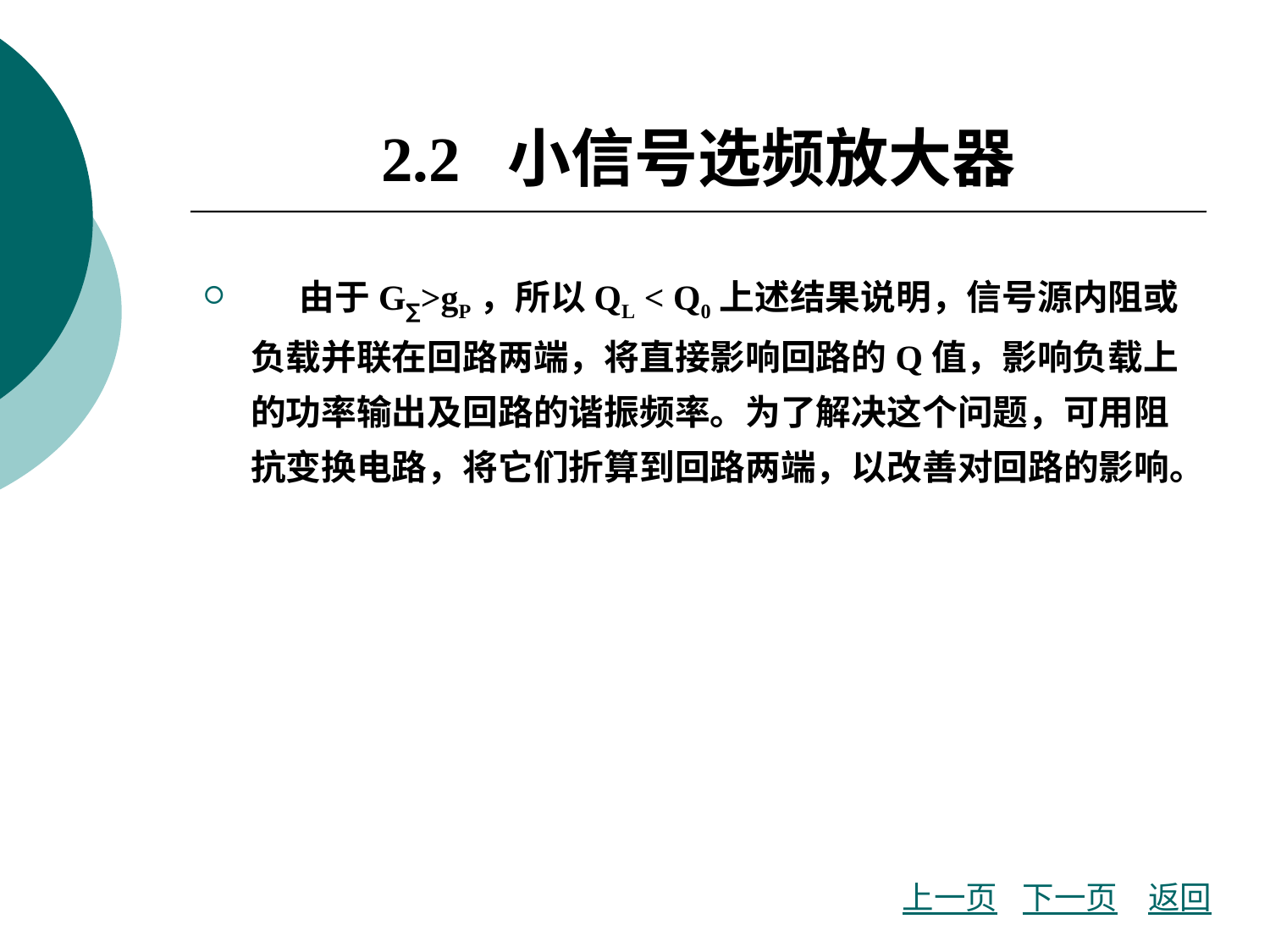

# 2.2  小信号选频放大器
     由于G∑>gP，所以QL < Q0上述结果说明，信号源内阻或负载并联在回路两端，将直接影响回路的Q值，影响负载上的功率输出及回路的谐振频率。为了解决这个问题，可用阻抗变换电路，将它们折算到回路两端，以改善对回路的影响。
上一页
下一页
返回